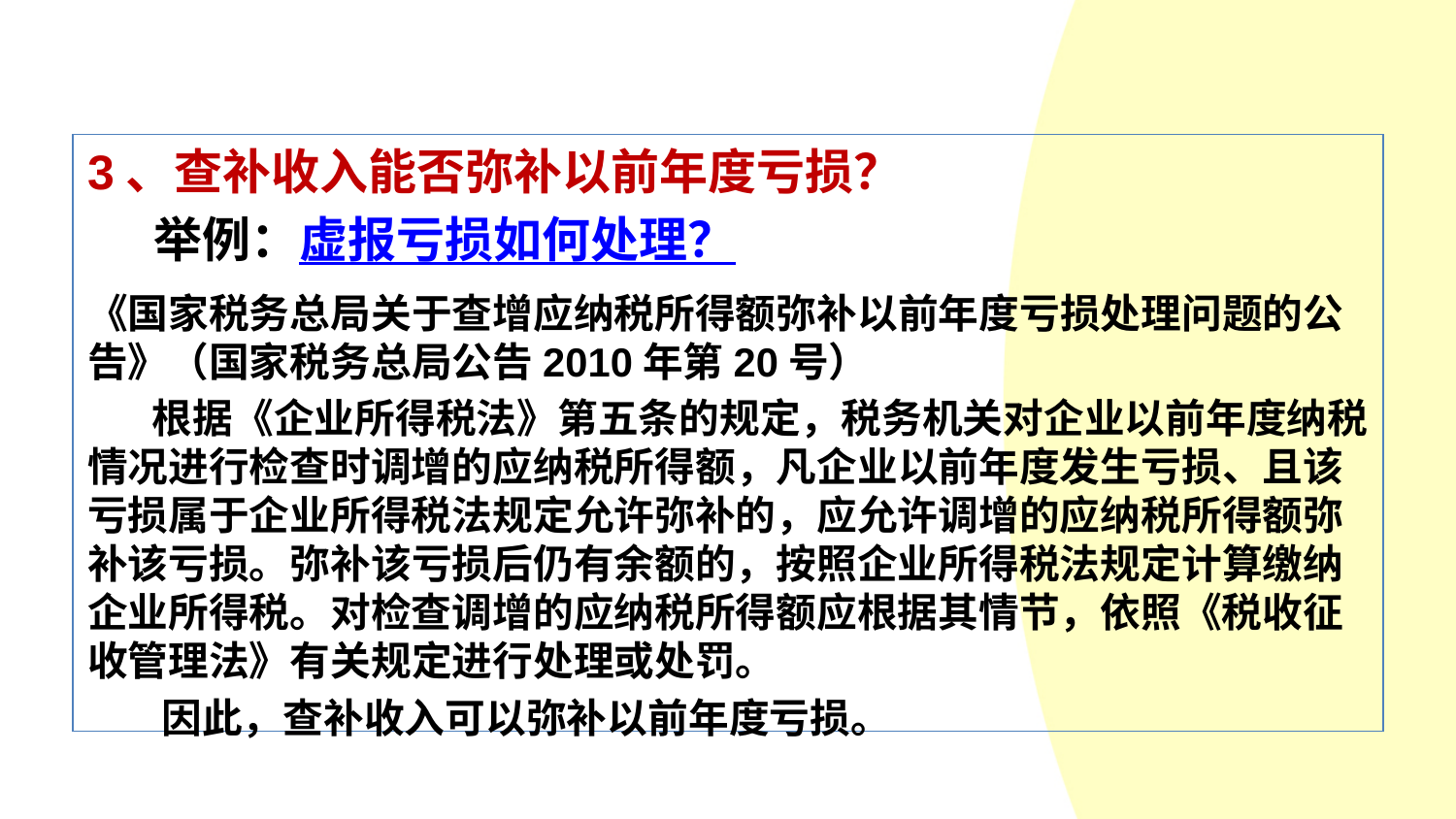

#
3、查补收入能否弥补以前年度亏损？
     举例：虚报亏损如何处理？
《国家税务总局关于查增应纳税所得额弥补以前年度亏损处理问题的公告》（国家税务总局公告2010年第20号）
      根据《企业所得税法》第五条的规定，税务机关对企业以前年度纳税情况进行检查时调增的应纳税所得额，凡企业以前年度发生亏损、且该亏损属于企业所得税法规定允许弥补的，应允许调增的应纳税所得额弥补该亏损。弥补该亏损后仍有余额的，按照企业所得税法规定计算缴纳企业所得税。对检查调增的应纳税所得额应根据其情节，依照《税收征收管理法》有关规定进行处理或处罚。
       因此，查补收入可以弥补以前年度亏损。